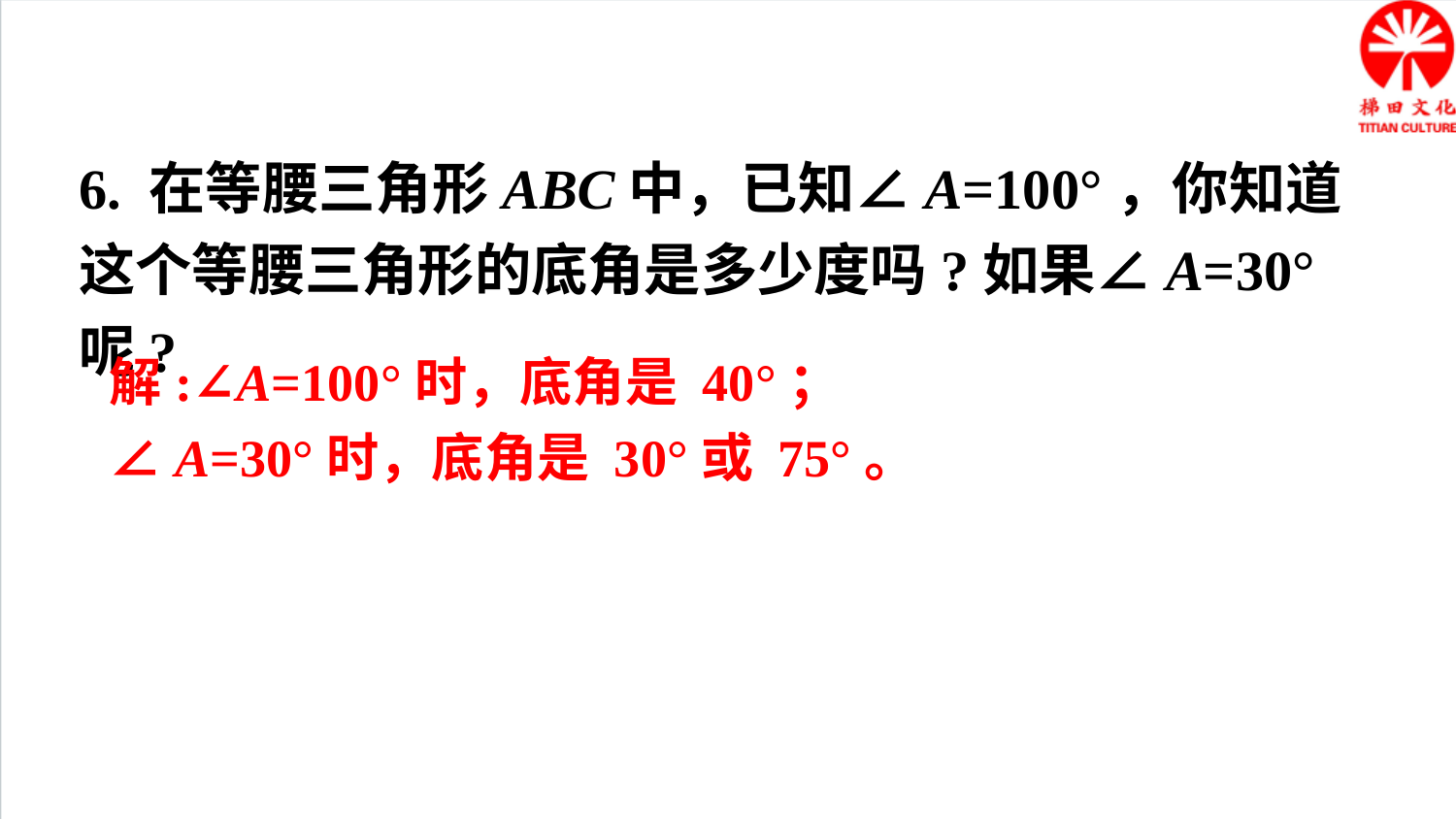

6. 在等腰三角形ABC中，已知∠A=100°，你知道
这个等腰三角形的底角是多少度吗?如果∠A=30°呢?
解:∠A=100°时，底角是 40°；∠A=30°时，底角是 30°或 75°。